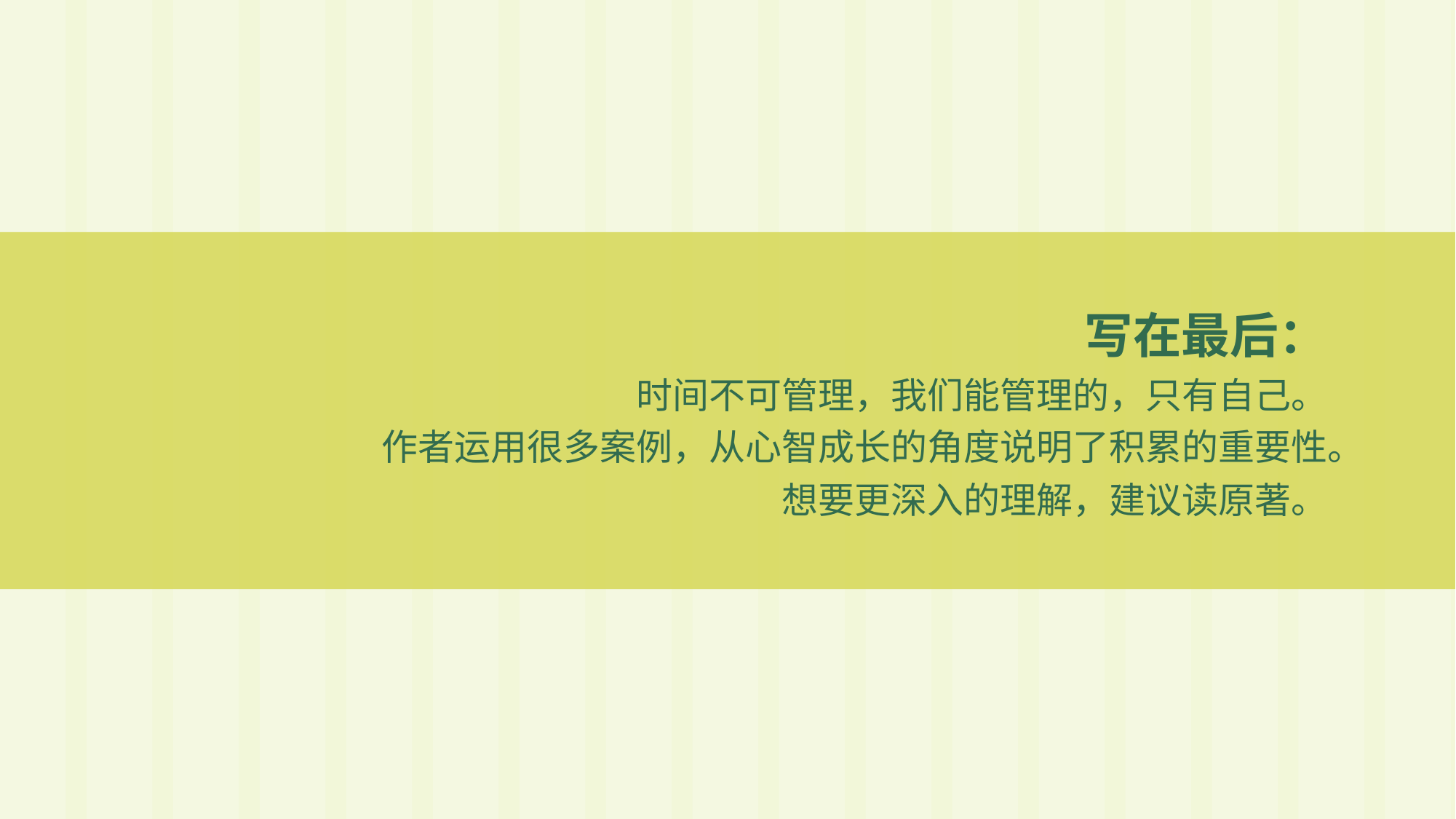

写在最后：
时间不可管理，我们能管理的，只有自己。
作者运用很多案例，从心智成长的角度说明了积累的重要性。
想要更深入的理解，建议读原著。